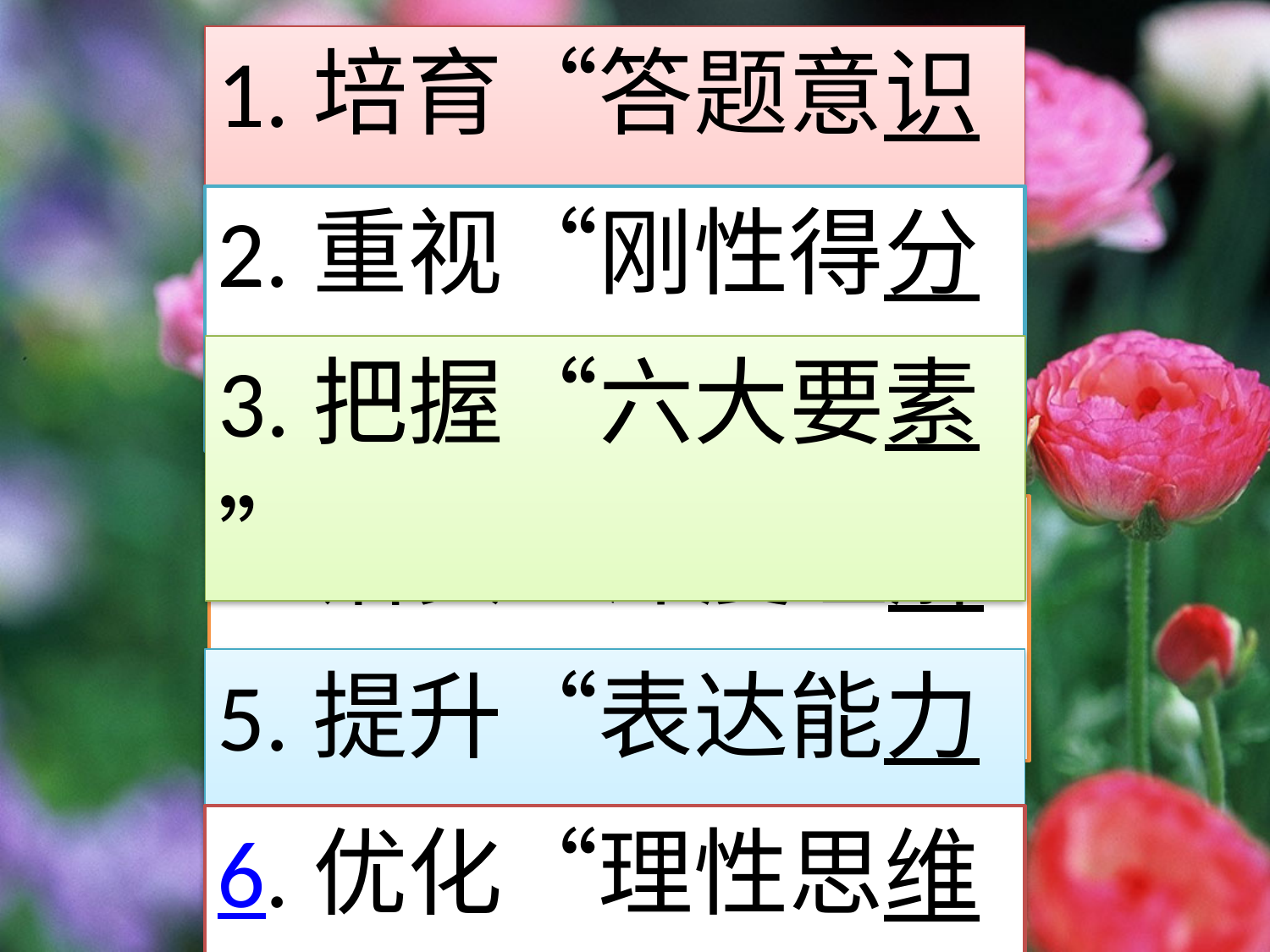

1.培育“答题意识”
2.重视“刚性得分”
3.把握“六大要素”
4.落实“深度理解”
5.提升“表达能力”
6.优化“理性思维”